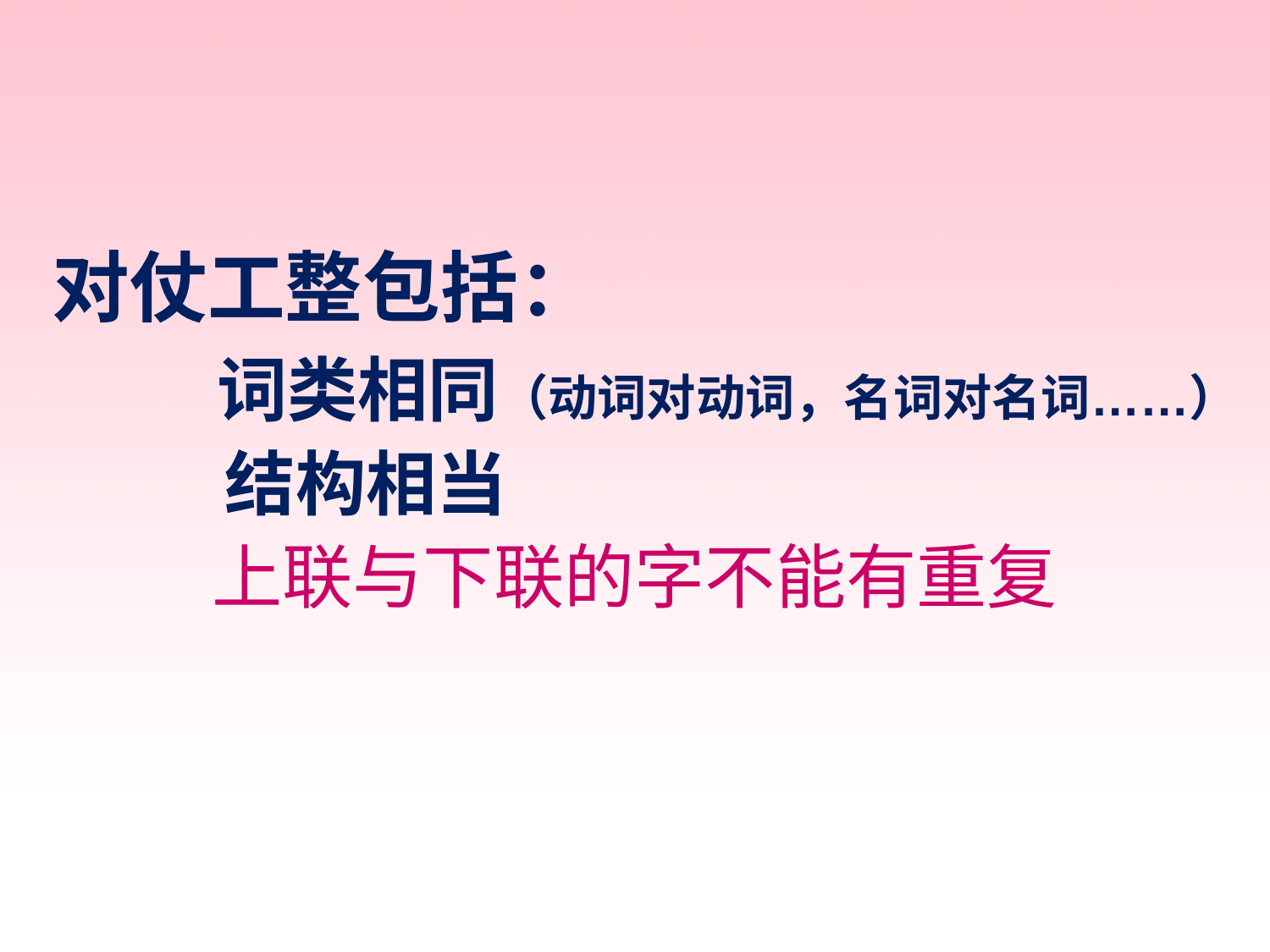

# 对仗工整包括： 词类相同（动词对动词，名词对名词……） 结构相当 上联与下联的字不能有重复